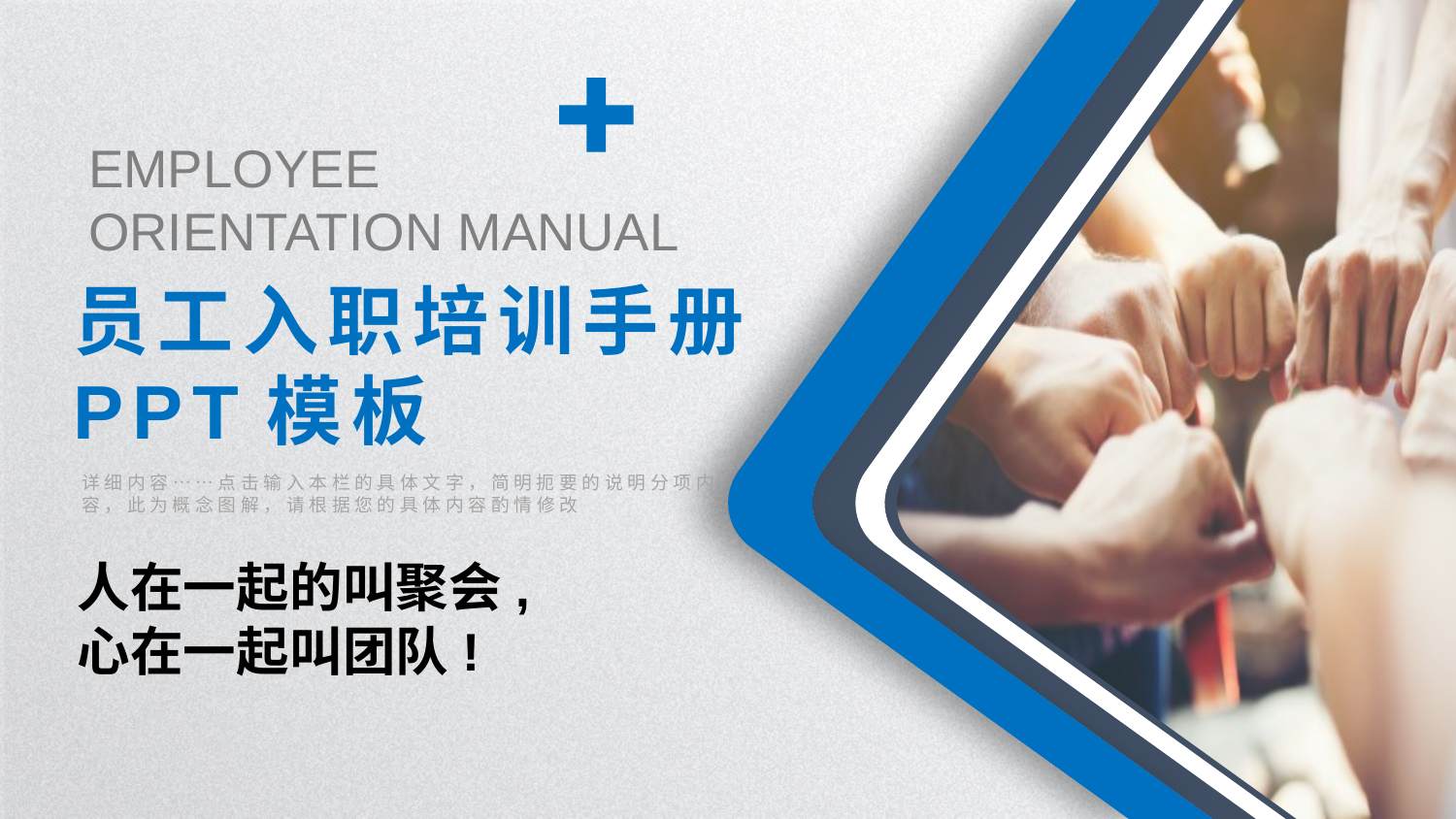

EMPLOYEE
ORIENTATION MANUAL
员工入职培训手册
PPT模板
详细内容……点击输入本栏的具体文字，简明扼要的说明分项内容，此为概念图解，请根据您的具体内容酌情修改
人在一起的叫聚会,
心在一起叫团队!